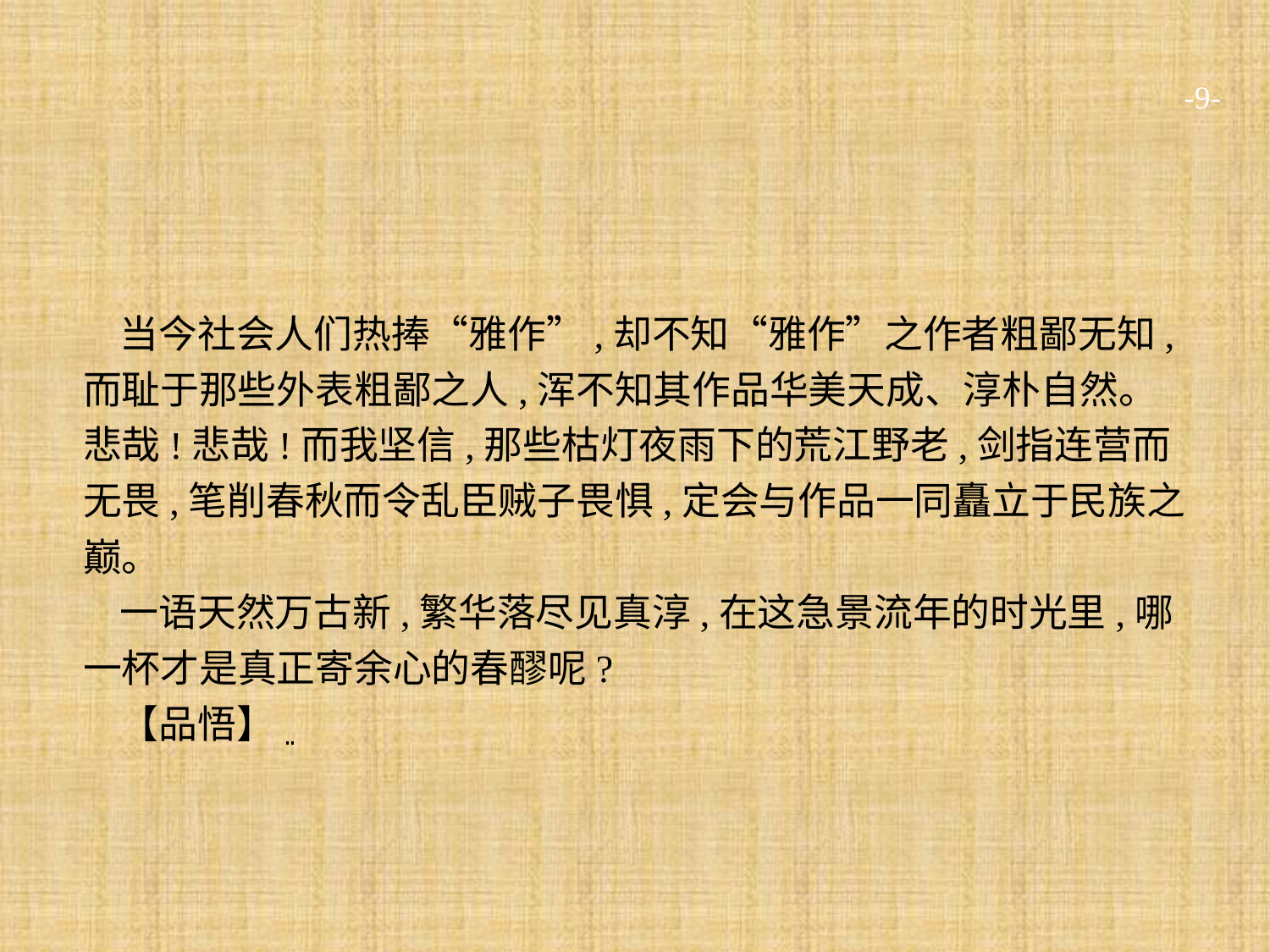

-9-
当今社会人们热捧“雅作”,却不知“雅作”之作者粗鄙无知,而耻于那些外表粗鄙之人,浑不知其作品华美天成、淳朴自然。悲哉!悲哉!而我坚信,那些枯灯夜雨下的荒江野老,剑指连营而无畏,笔削春秋而令乱臣贼子畏惧,定会与作品一同矗立于民族之巅。
一语天然万古新,繁华落尽见真淳,在这急景流年的时光里,哪一杯才是真正寄余心的春醪呢?
【品悟】